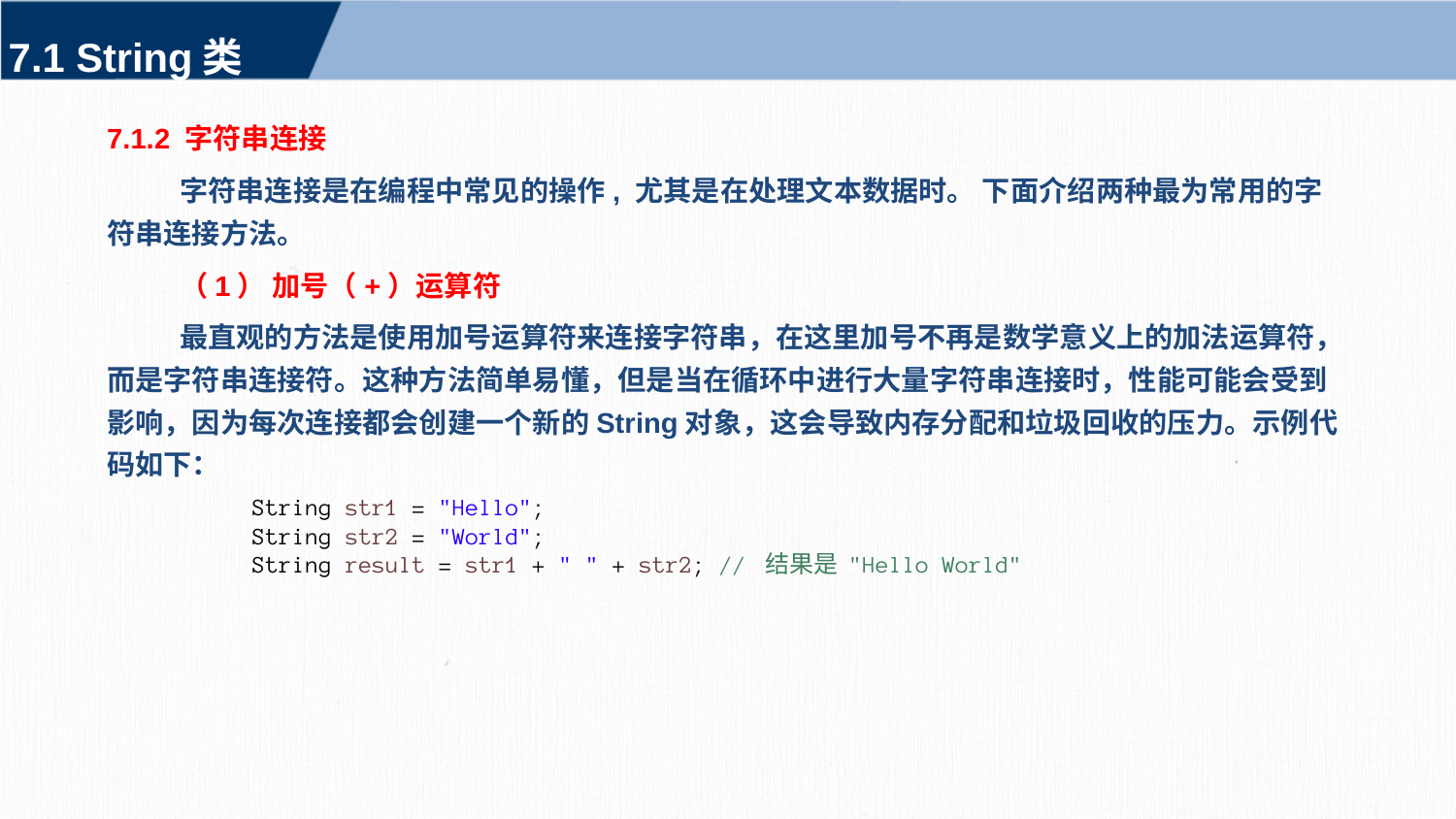

7.1 String类

7.1.2 字符串连接
字符串连接是在编程中常见的操作, 尤其是在处理文本数据时。 下面介绍两种最为常用的字符串连接方法。
（1） 加号（+）运算符
最直观的方法是使用加号运算符来连接字符串，在这里加号不再是数学意义上的加法运算符，而是字符串连接符。这种方法简单易懂，但是当在循环中进行大量字符串连接时，性能可能会受到影响，因为每次连接都会创建一个新的String对象，这会导致内存分配和垃圾回收的压力。示例代码如下：
String str1 = "Hello";
String str2 = "World";
String result = str1 + " " + str2; // 结果是 "Hello World"